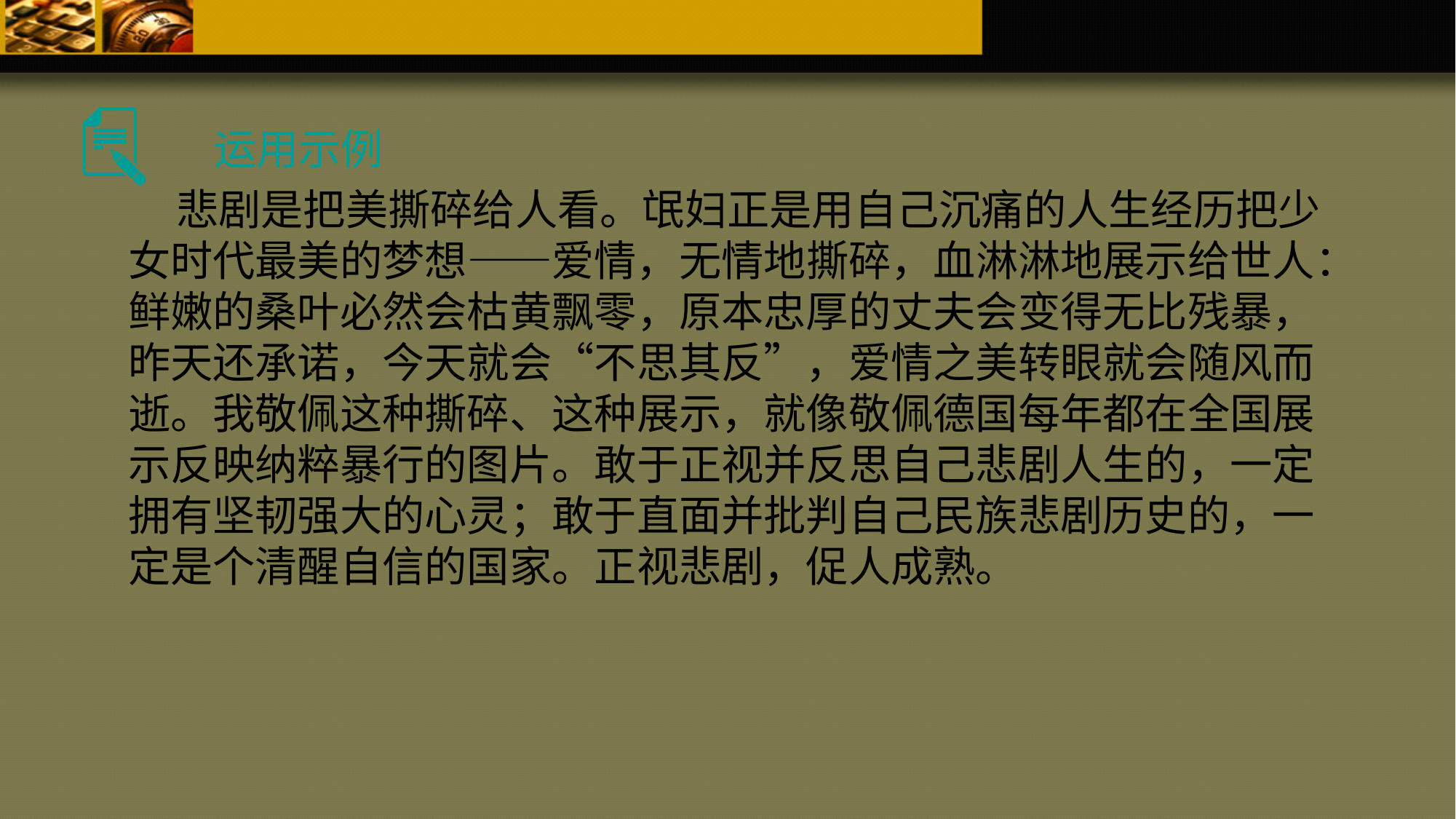

运用示例
    悲剧是把美撕碎给人看。氓妇正是用自己沉痛的人生经历把少女时代最美的梦想——爱情，无情地撕碎，血淋淋地展示给世人：鲜嫩的桑叶必然会枯黄飘零，原本忠厚的丈夫会变得无比残暴，昨天还承诺，今天就会“不思其反”，爱情之美转眼就会随风而逝。我敬佩这种撕碎、这种展示，就像敬佩德国每年都在全国展示反映纳粹暴行的图片。敢于正视并反思自己悲剧人生的，一定拥有坚韧强大的心灵；敢于直面并批判自己民族悲剧历史的，一定是个清醒自信的国家。正视悲剧，促人成熟。